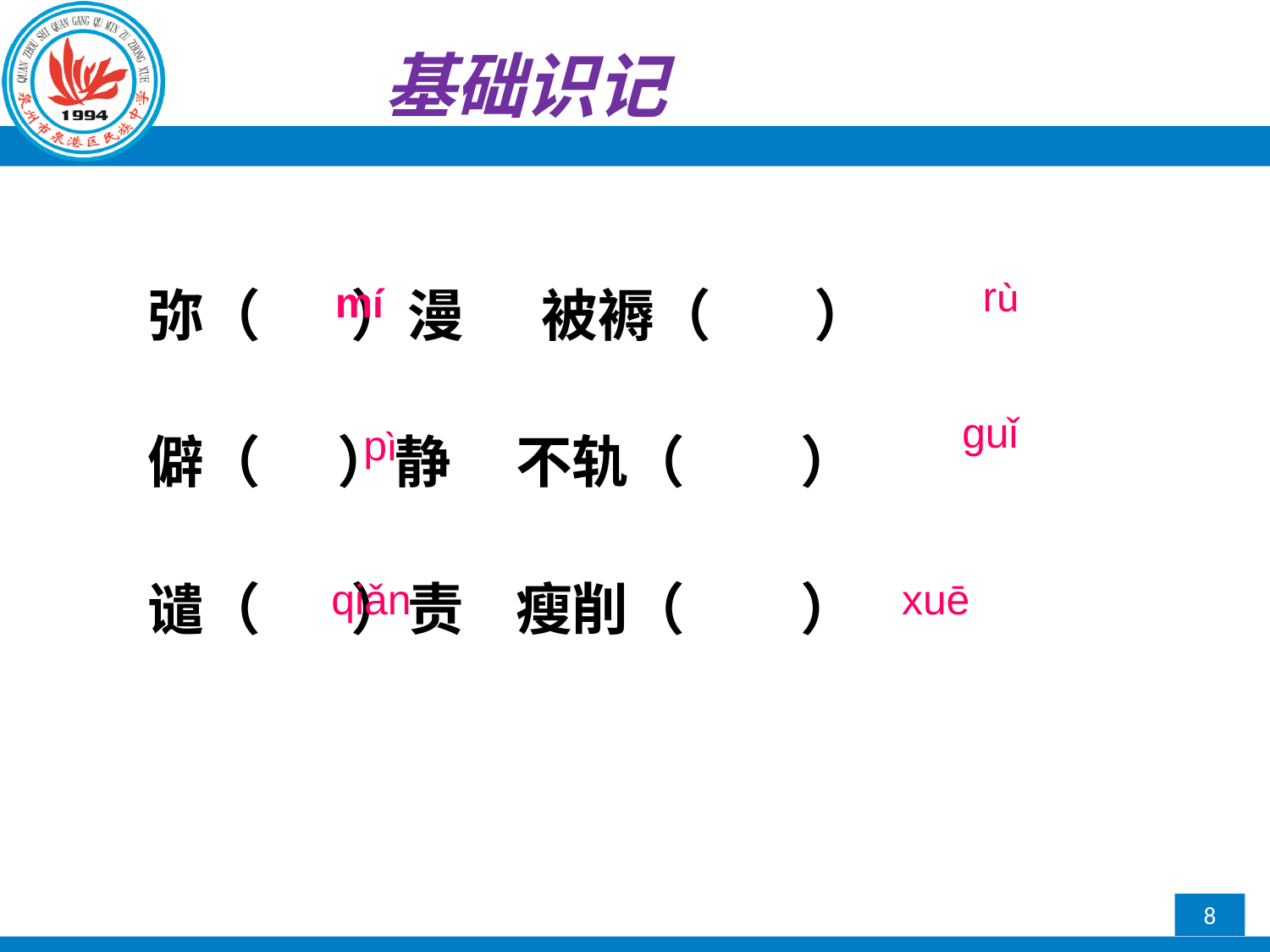

基础识记
弥（       ）漫      被褥（        ）
僻（      ）静     不轨（         ）
谴（       ）责    瘦削（         ）
rù
mí
 guǐ
 pì
 qiǎn
 xuē